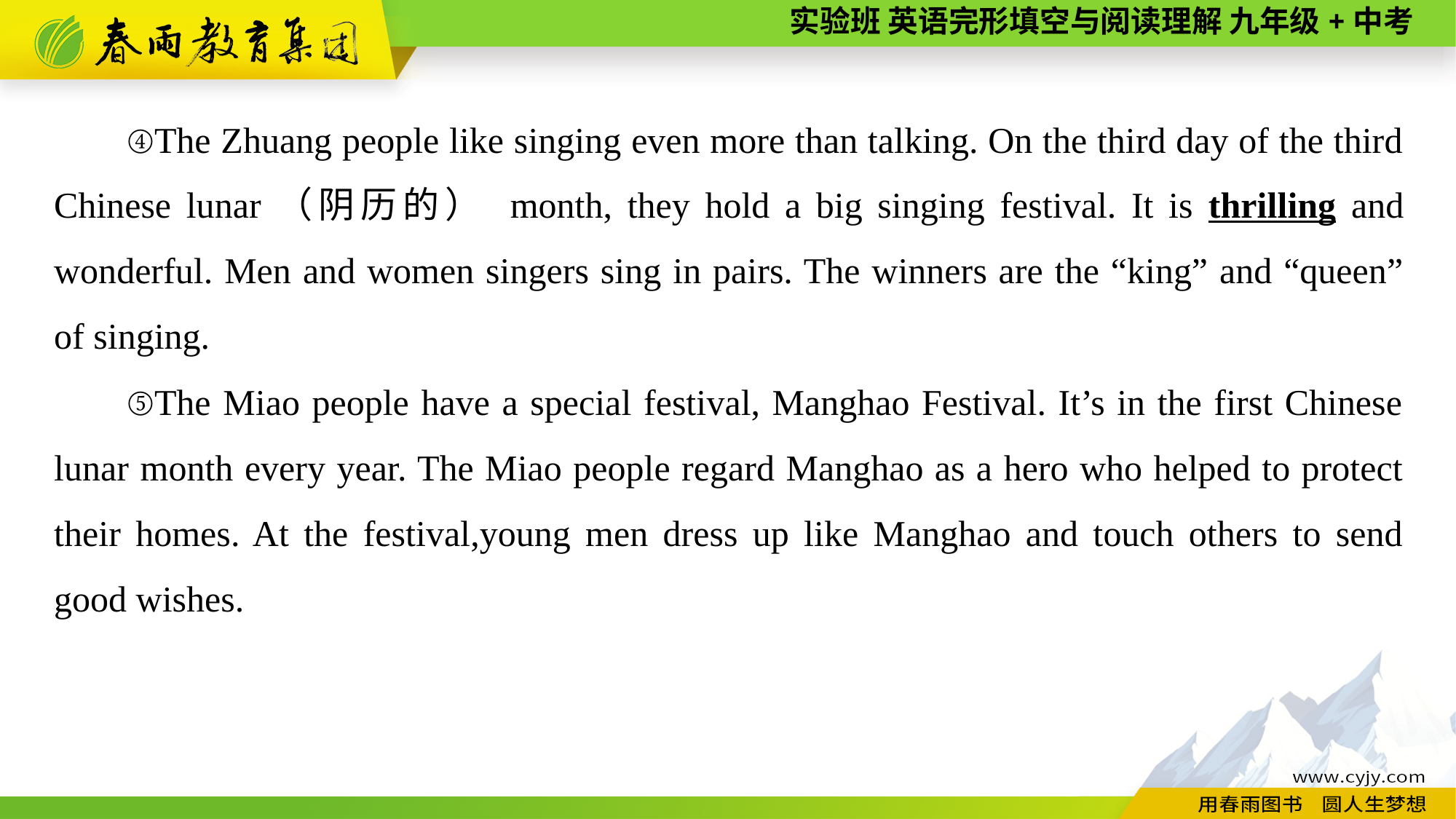

④The Zhuang people like singing even more than talking. On the third day of the third Chinese lunar（阴历的） month, they hold a big singing festival. It is thrilling and wonderful. Men and women singers sing in pairs. The winners are the “king” and “queen” of singing.
⑤The Miao people have a special festival, Manghao Festival. It’s in the first Chinese lunar month every year. The Miao people regard Manghao as a hero who helped to protect their homes. At the festival,young men dress up like Manghao and touch others to send good wishes.